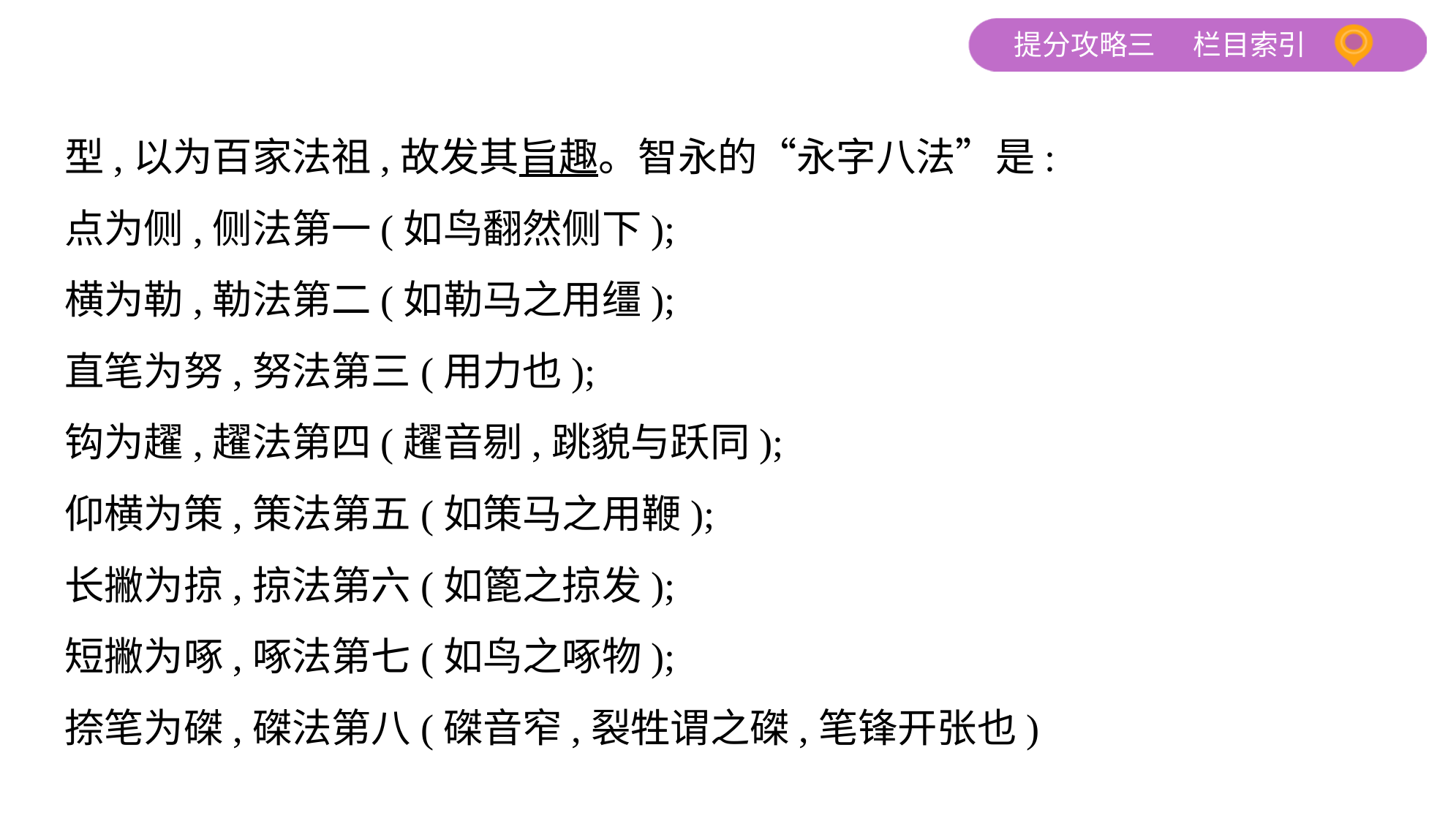

型,以为百家法祖,故发其旨趣。智永的“永字八法”是:
点为侧,侧法第一(如鸟翻然侧下);
横为勒,勒法第二(如勒马之用缰);
直笔为努,努法第三(用力也);
钩为趯,趯法第四(趯音剔,跳貌与跃同);
仰横为策,策法第五(如策马之用鞭);
长撇为掠,掠法第六(如篦之掠发);
短撇为啄,啄法第七(如鸟之啄物);
捺笔为磔,磔法第八(磔音窄,裂牲谓之磔,笔锋开张也)